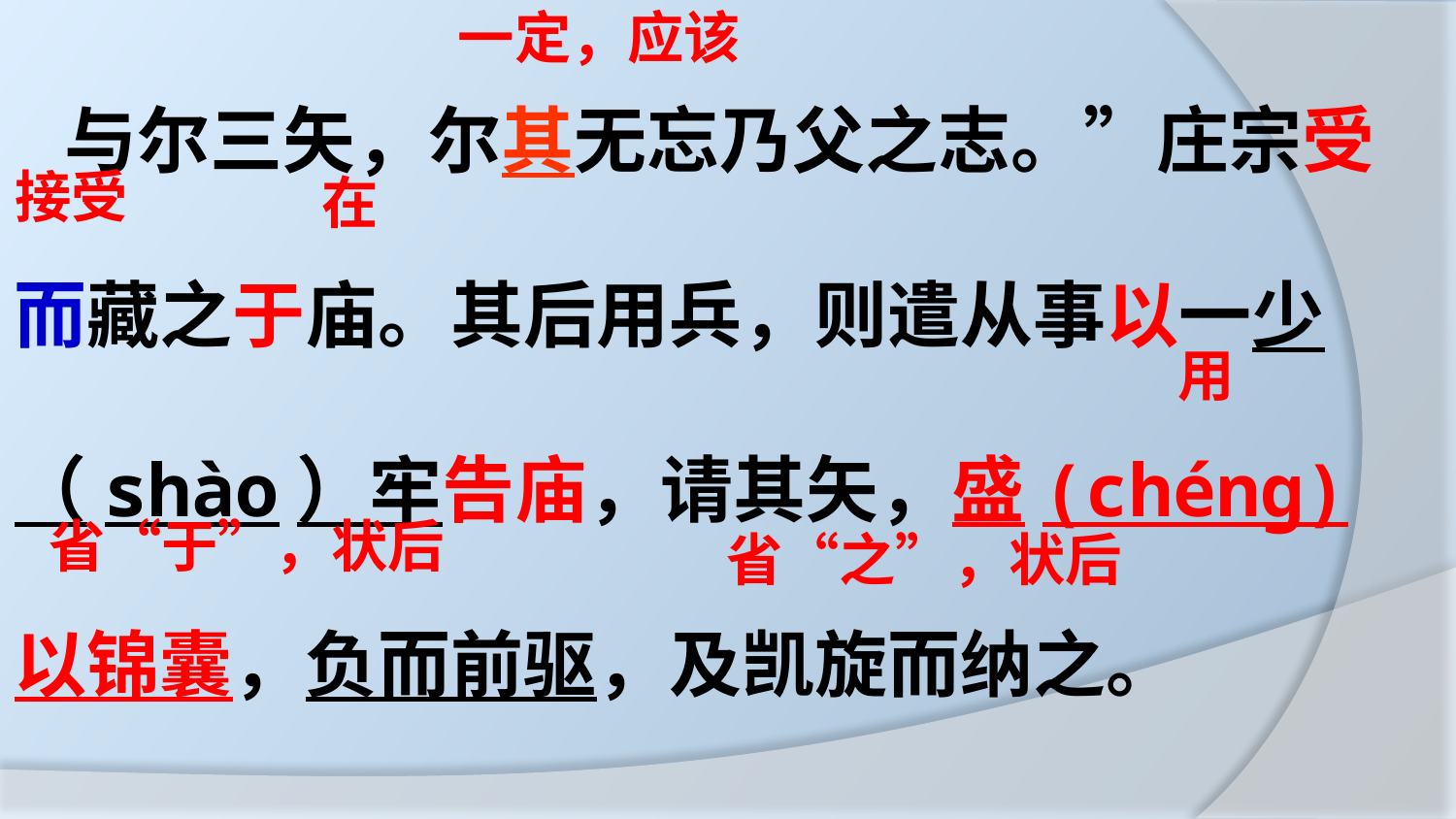

与尔三矢，尔其无忘乃父之志。”庄宗受而藏之于庙。其后用兵，则遣从事以一少（shào）牢告庙，请其矢，盛(chéng)以锦囊，负而前驱，及凯旋而纳之。

一定，应该
接受
在
用
省“于”，状后
省“之”，状后